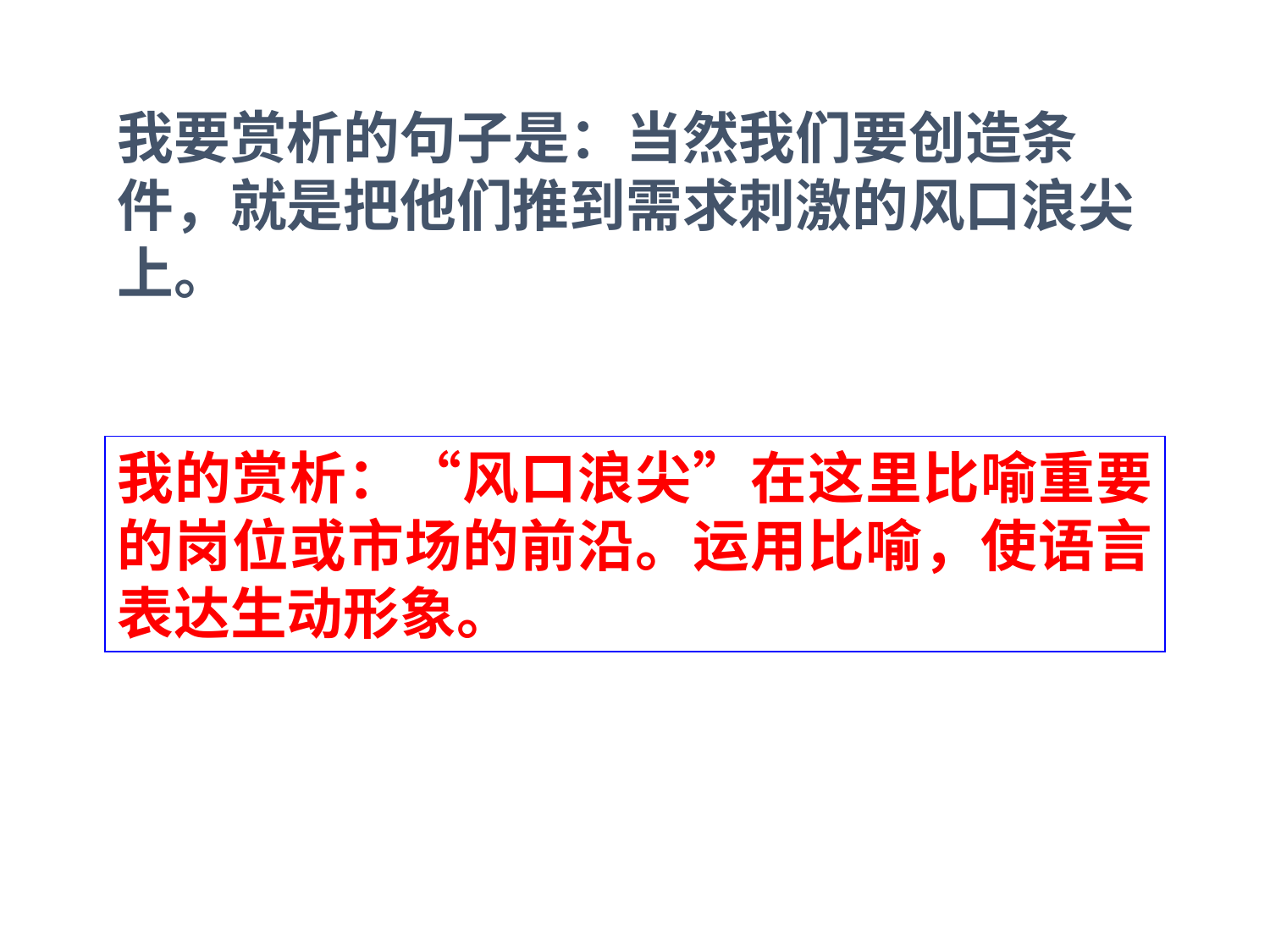

我要赏析的句子是：当然我们要创造条件，就是把他们推到需求刺激的风口浪尖上。
我的赏析：“风口浪尖”在这里比喻重要的岗位或市场的前沿。运用比喻，使语言表达生动形象。